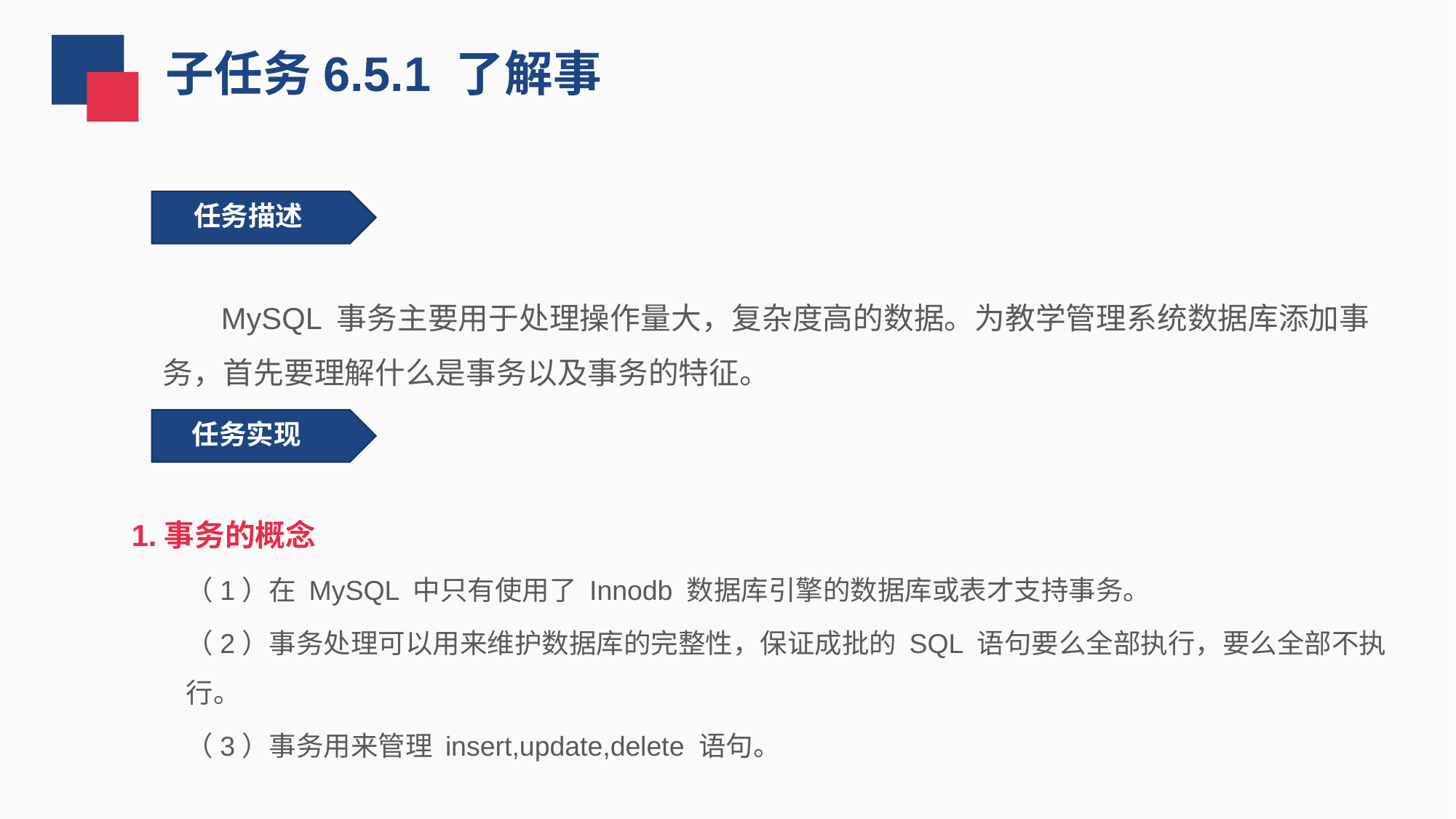

子任务6.5.1 了解事

    任务描述
       MySQL 事务主要用于处理操作量大，复杂度高的数据。为教学管理系统数据库添加事务，首先要理解什么是事务以及事务的特征。

任务实现
1.事务的概念
（1）在 MySQL 中只有使用了 Innodb 数据库引擎的数据库或表才支持事务。
（2）事务处理可以用来维护数据库的完整性，保证成批的 SQL 语句要么全部执行，要么全部不执行。
（3）事务用来管理 insert,update,delete 语句。